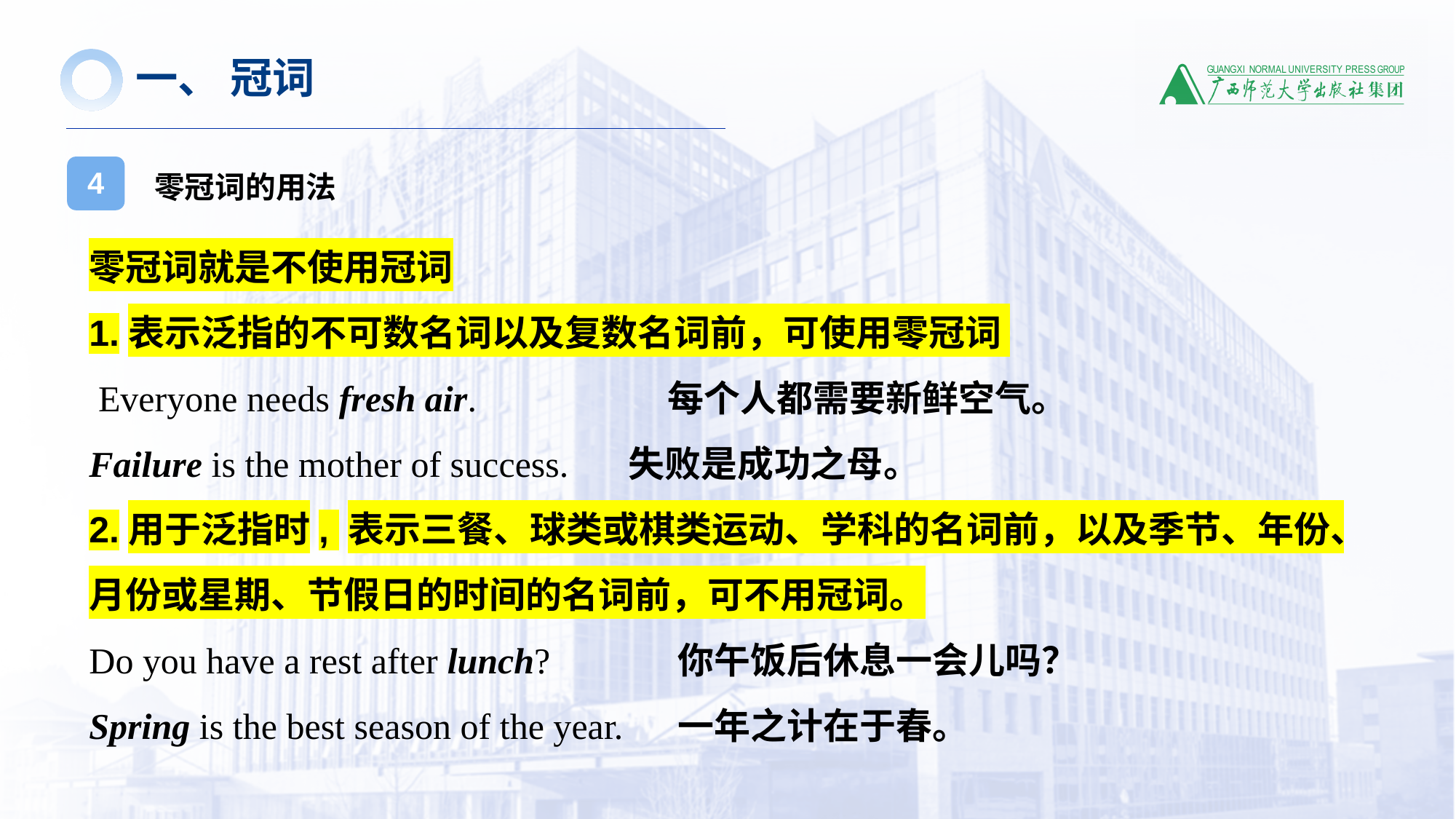

一、 冠词

零冠词的用法
4

零冠词就是不使用冠词
1.表示泛指的不可数名词以及复数名词前，可使用零冠词
 Everyone needs fresh air.                    每个人都需要新鲜空气。
Failure is the mother of success.     失败是成功之母。
2.用于泛指时, 表示三餐、球类或棋类运动、学科的名词前，以及季节、年份、月份或星期、节假日的时间的名词前，可不用冠词。
Do you have a rest after lunch?             你午饭后休息一会儿吗？
Spring is the best season of the year.     一年之计在于春。